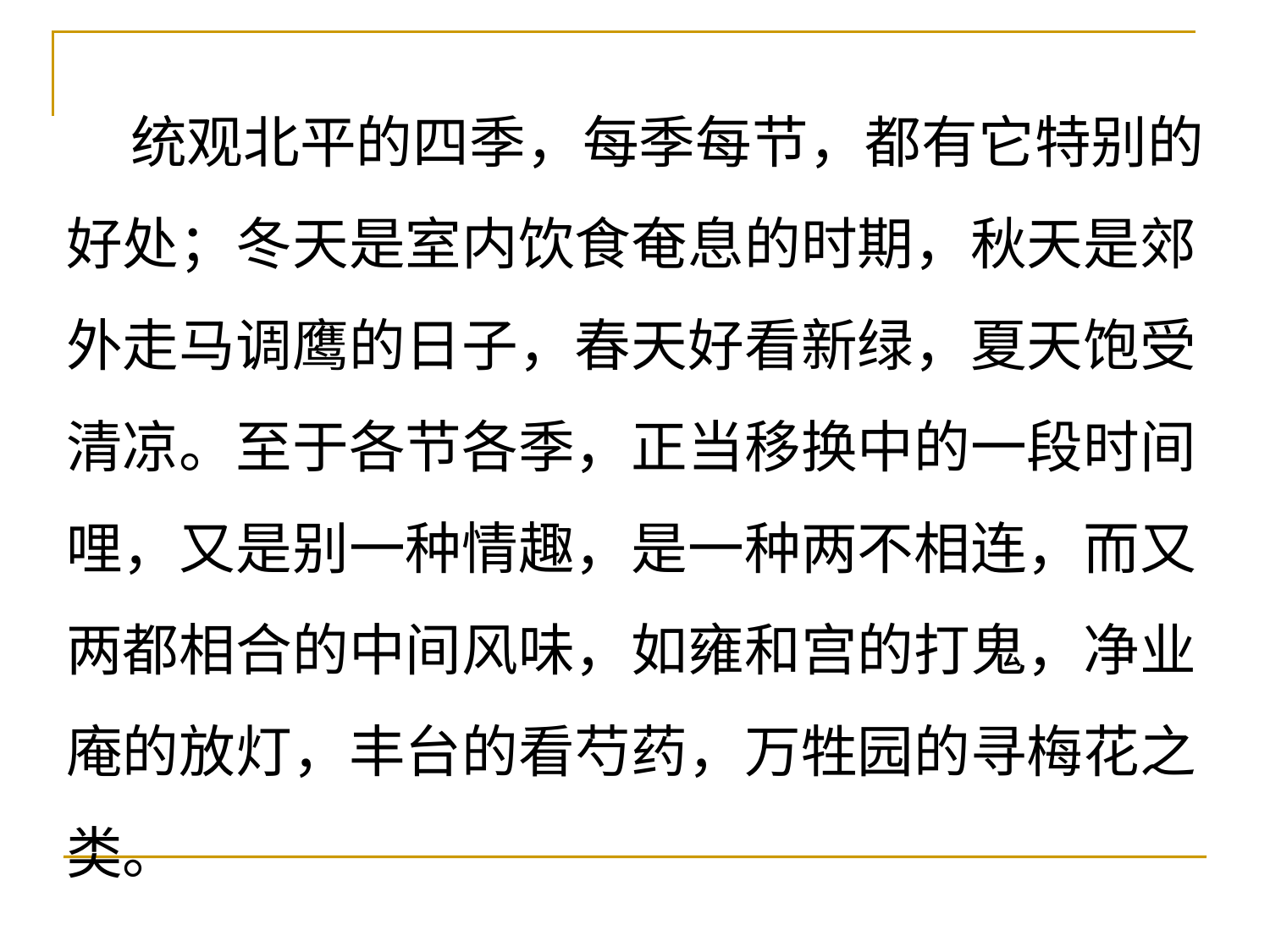

统观北平的四季，每季每节，都有它特别的好处；冬天是室内饮食奄息的时期，秋天是郊外走马调鹰的日子，春天好看新绿，夏天饱受清凉。至于各节各季，正当移换中的一段时间哩，又是别一种情趣，是一种两不相连，而又两都相合的中间风味，如雍和宫的打鬼，净业庵的放灯，丰台的看芍药，万牲园的寻梅花之类。